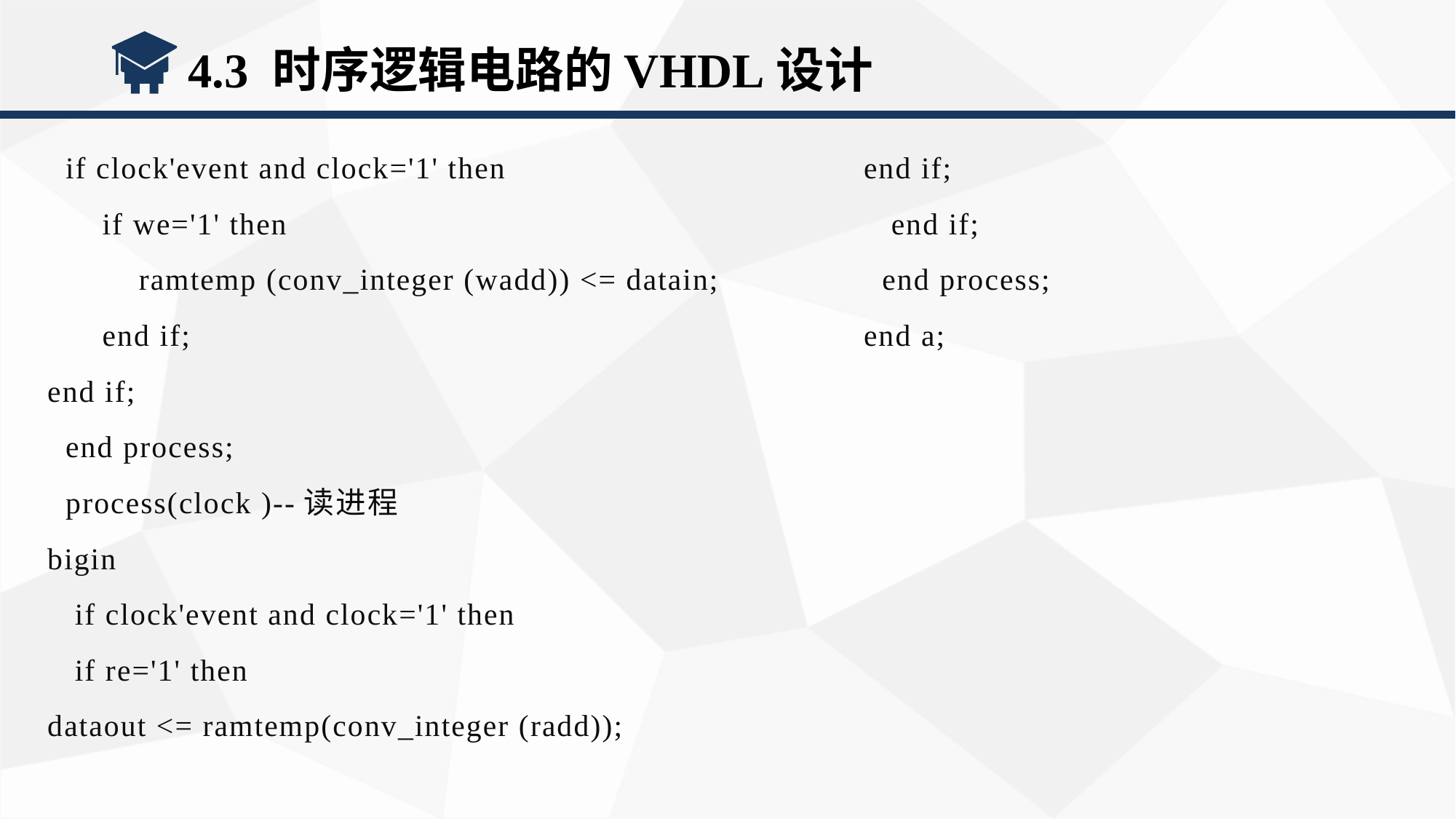

4.3 时序逻辑电路的VHDL设计

  if clock'event and clock='1' then
      if we='1' then
          ramtemp (conv_integer (wadd)) <= datain;
      end if;
end if;
  end process;
  process(clock )--读进程
bigin
   if clock'event and clock='1' then
   if re='1' then
dataout <= ramtemp(conv_integer (radd));

end if;
   end if;
  end process;
end a;